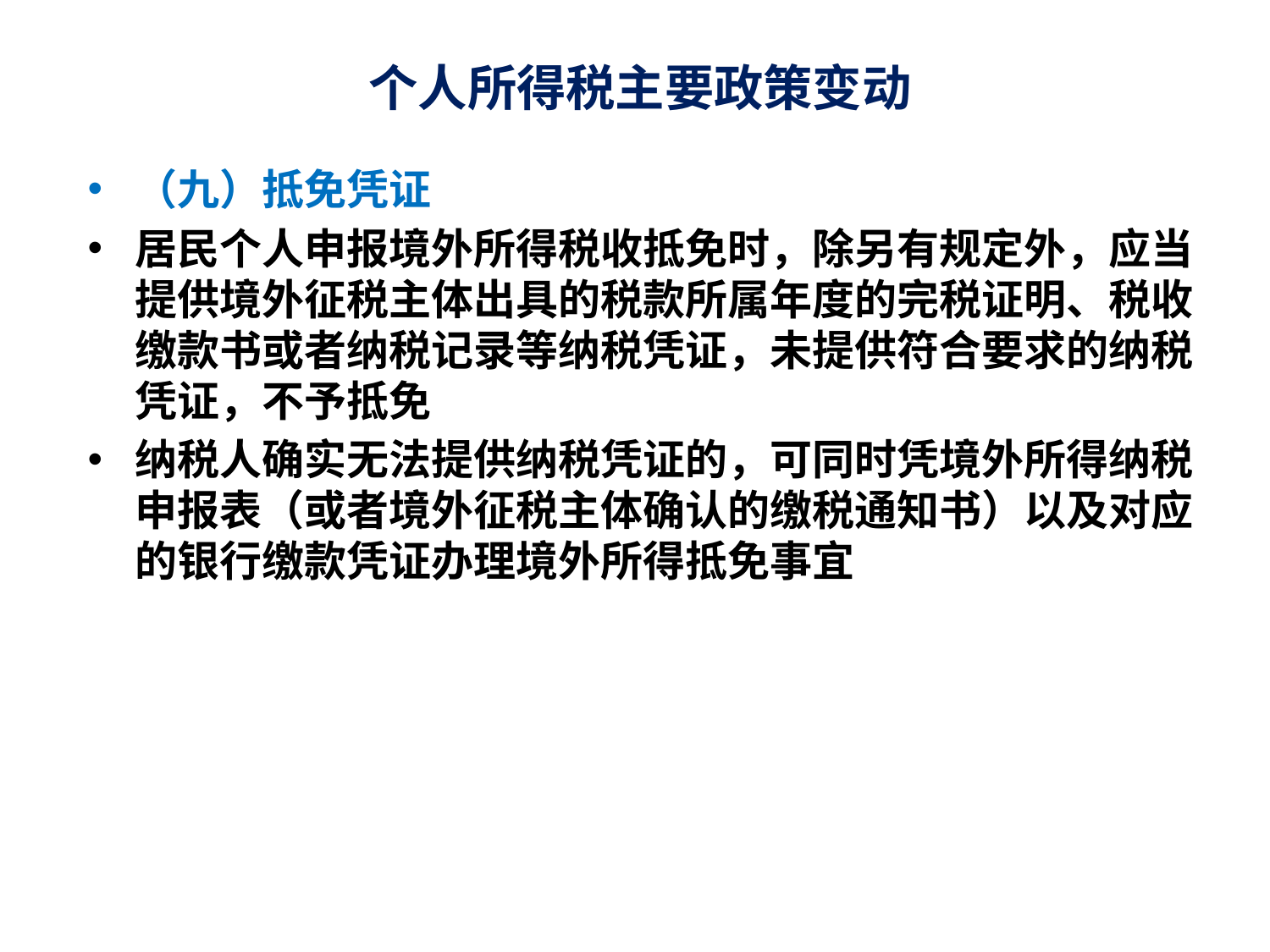

# 个人所得税主要政策变动
（九）抵免凭证
居民个人申报境外所得税收抵免时，除另有规定外，应当提供境外征税主体出具的税款所属年度的完税证明、税收缴款书或者纳税记录等纳税凭证，未提供符合要求的纳税凭证，不予抵免
纳税人确实无法提供纳税凭证的，可同时凭境外所得纳税申报表（或者境外征税主体确认的缴税通知书）以及对应的银行缴款凭证办理境外所得抵免事宜